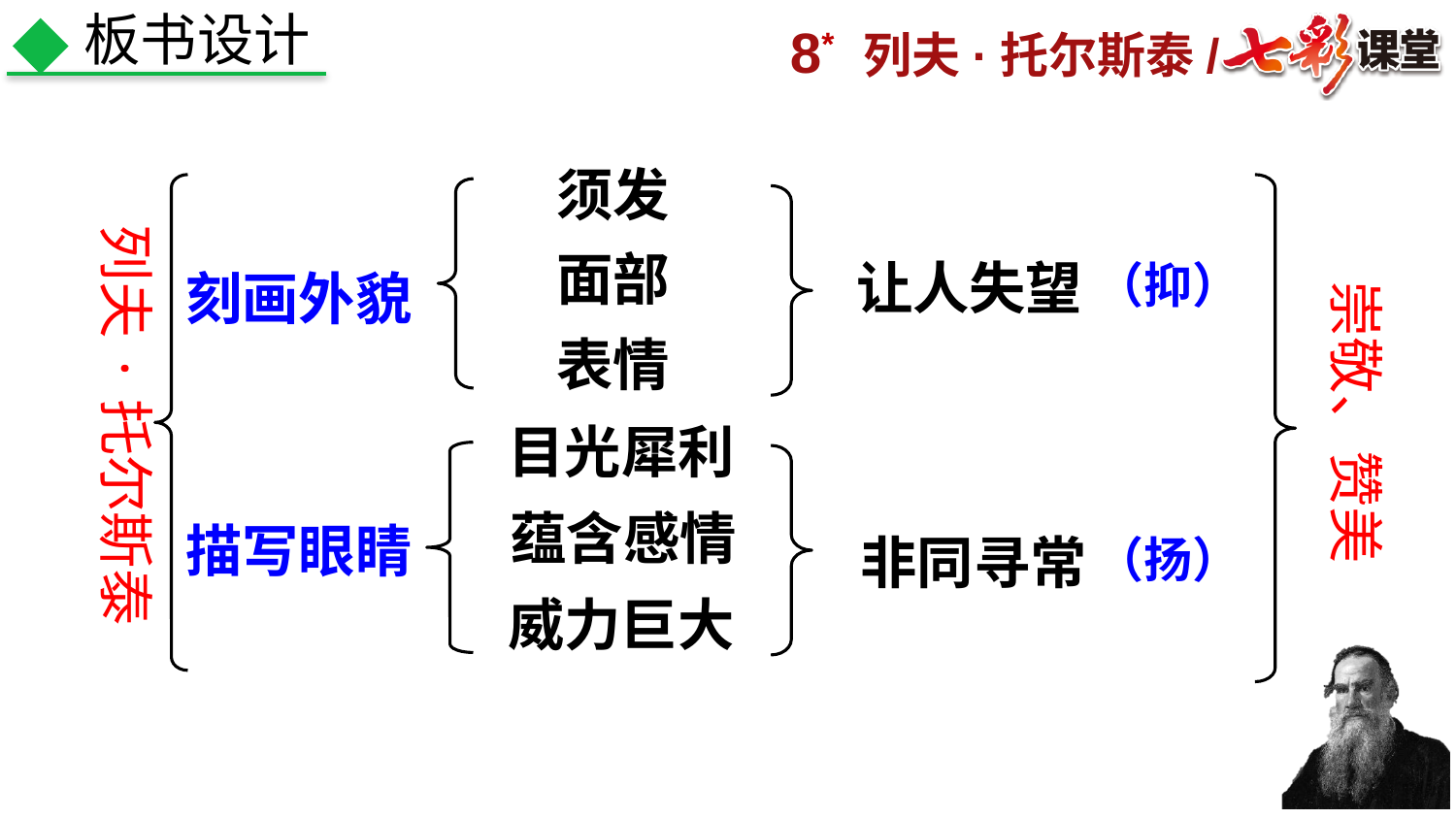

板书设计

须发

列夫·托尔斯泰
让人失望
刻画外貌
面部
崇敬、赞美
表情
目光犀利

描写眼睛
蕴含感情
非同寻常
威力巨大
（抑）
（扬）